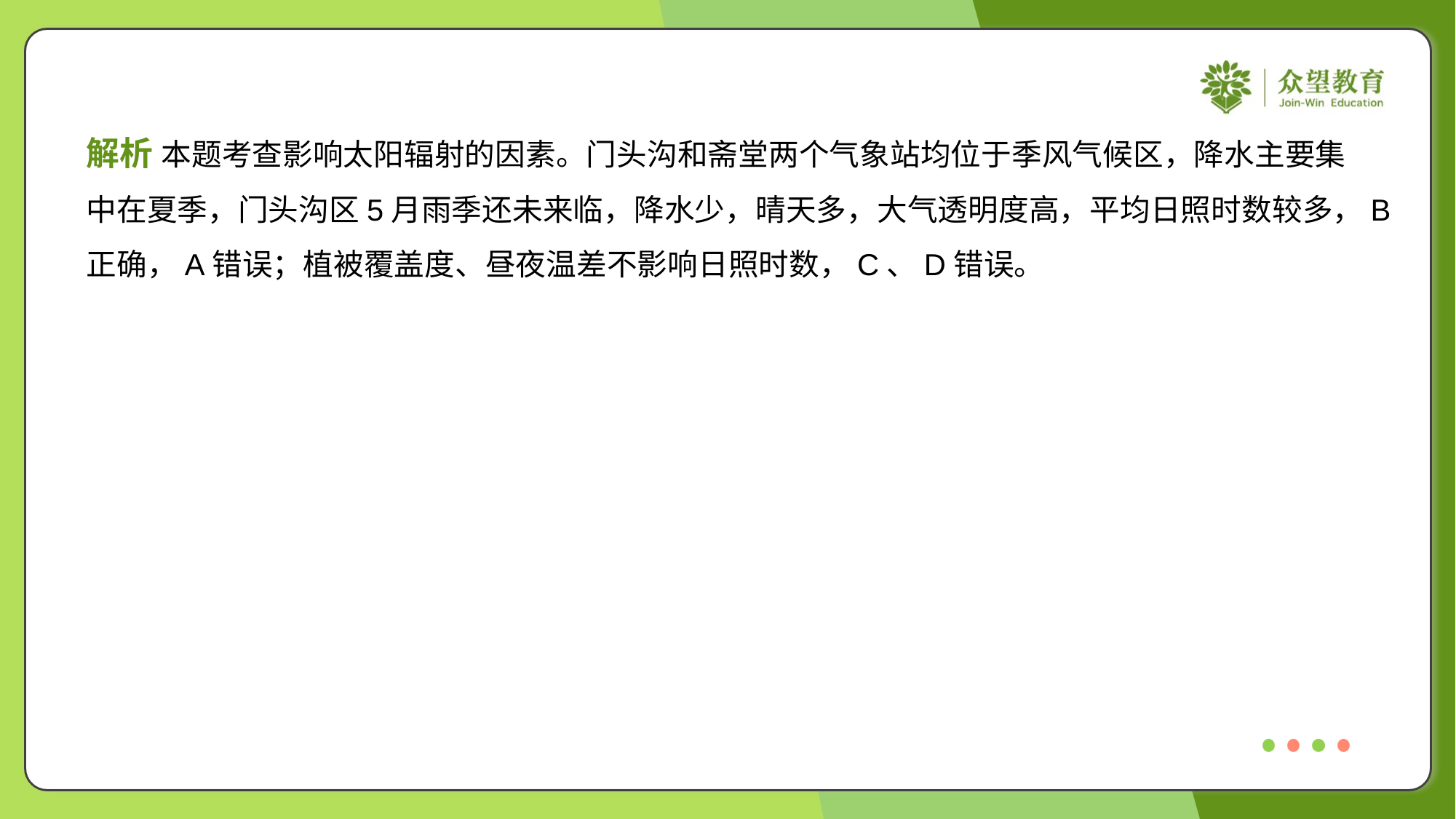

解析 本题考查影响太阳辐射的因素。门头沟和斋堂两个气象站均位于季风气候区，降水主要集
中在夏季，门头沟区5月雨季还未来临，降水少，晴天多，大气透明度高，平均日照时数较多，B
正确，A错误；植被覆盖度、昼夜温差不影响日照时数，C、D错误。